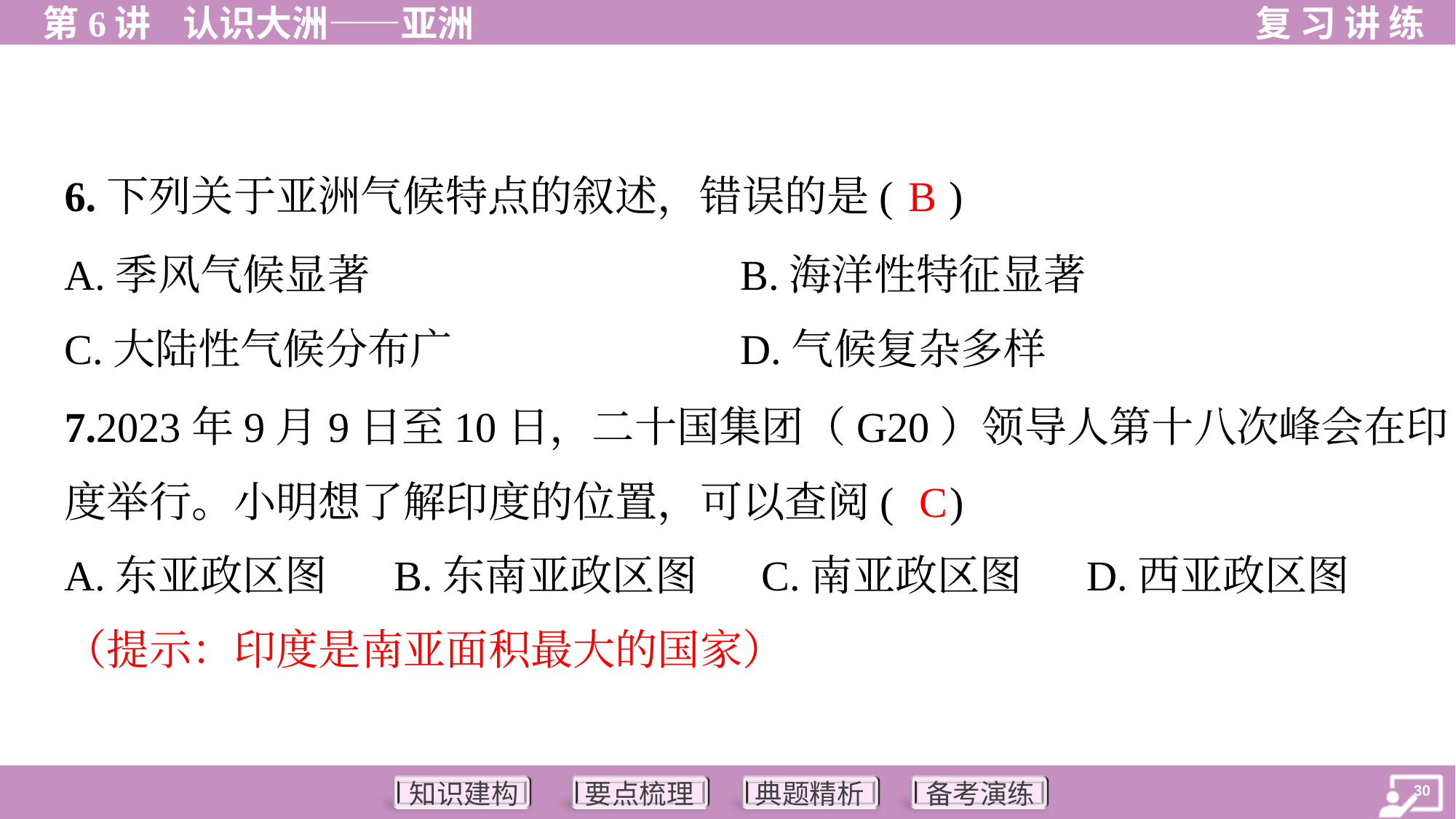

B
6.下列关于亚洲气候特点的叙述，错误的是(     )
A.季风气候显著	B.海洋性特征显著
C.大陆性气候分布广	D.气候复杂多样
7.2023年9月9日至10日，二十国集团（G20）领导人第十八次峰会在印
度举行。小明想了解印度的位置，可以查阅(     )
C
A.东亚政区图	B.东南亚政区图	C.南亚政区图	D.西亚政区图
（提示：印度是南亚面积最大的国家）